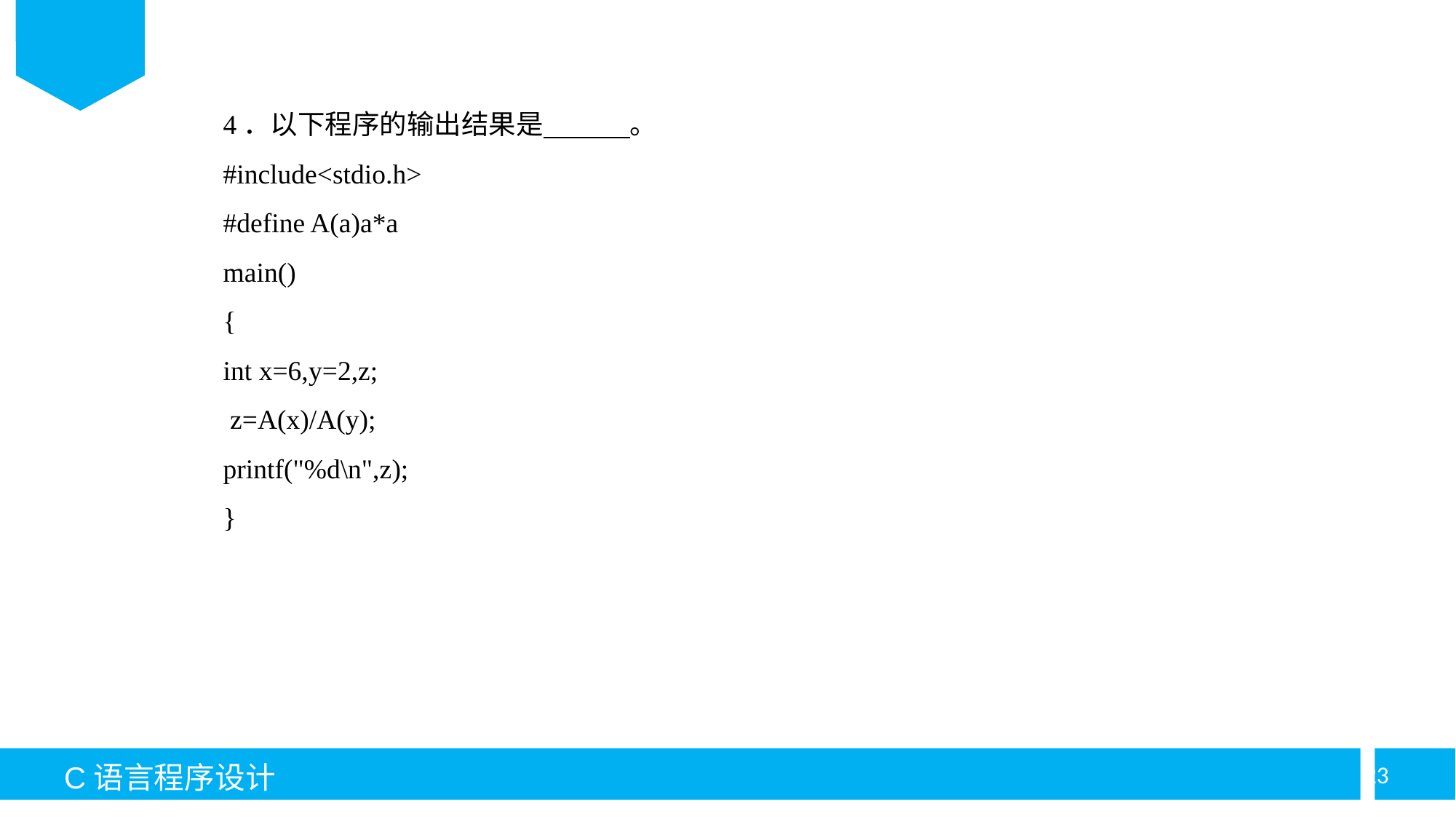

4．以下程序的输出结果是              。
#include<stdio.h>
#define A(a)a*a
main()
{
int x=6,y=2,z;
 z=A(x)/A(y);
printf("%d\n",z);
}